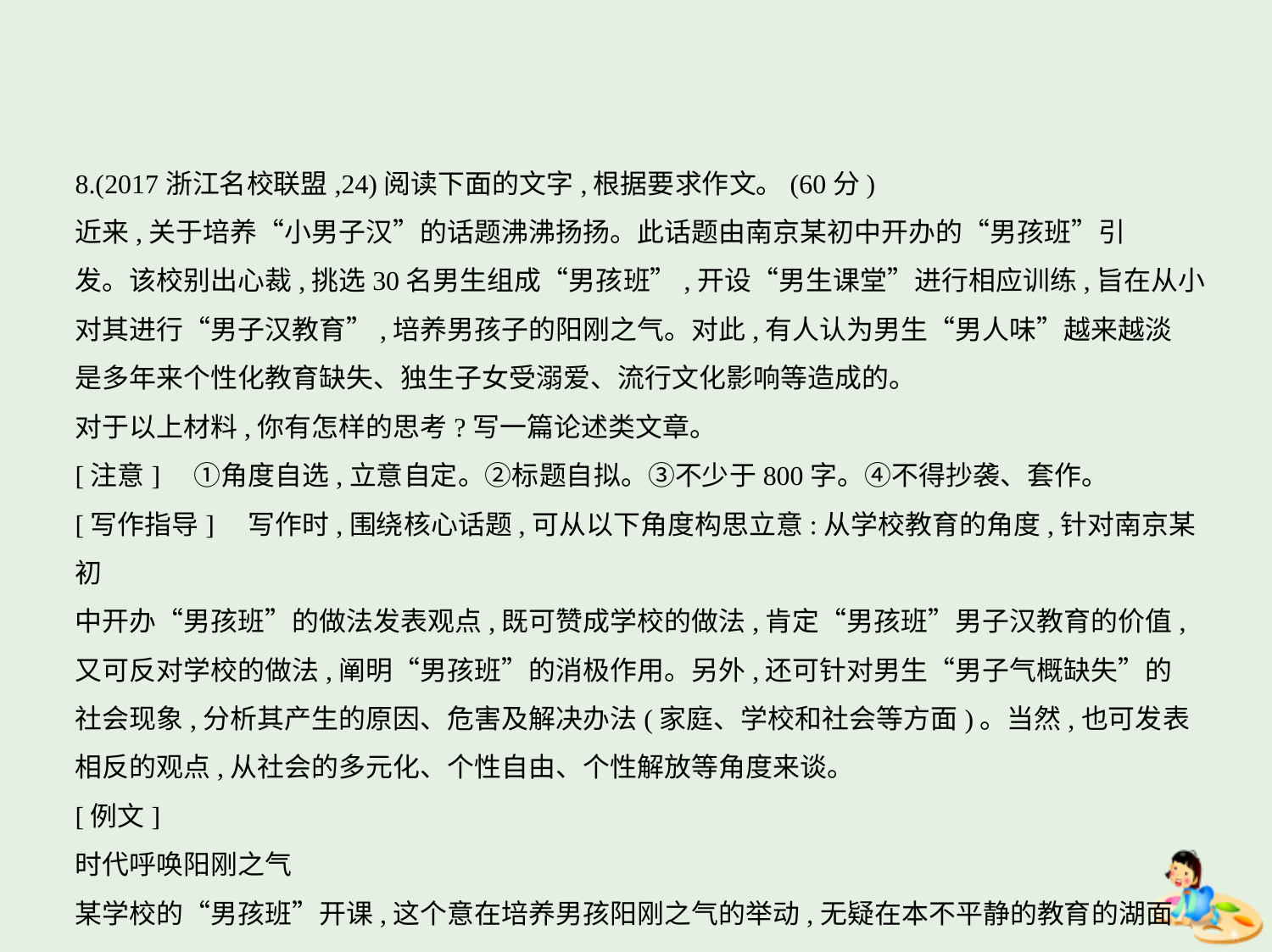

8.(2017浙江名校联盟,24)阅读下面的文字,根据要求作文。(60分)
近来,关于培养“小男子汉”的话题沸沸扬扬。此话题由南京某初中开办的“男孩班”引
发。该校别出心裁,挑选30名男生组成“男孩班”,开设“男生课堂”进行相应训练,旨在从小
对其进行“男子汉教育”,培养男孩子的阳刚之气。对此,有人认为男生“男人味”越来越淡
是多年来个性化教育缺失、独生子女受溺爱、流行文化影响等造成的。
对于以上材料,你有怎样的思考?写一篇论述类文章。
[注意]　①角度自选,立意自定。②标题自拟。③不少于800字。④不得抄袭、套作。
[写作指导]　写作时,围绕核心话题,可从以下角度构思立意:从学校教育的角度,针对南京某初
中开办“男孩班”的做法发表观点,既可赞成学校的做法,肯定“男孩班”男子汉教育的价值,
又可反对学校的做法,阐明“男孩班”的消极作用。另外,还可针对男生“男子气概缺失”的
社会现象,分析其产生的原因、危害及解决办法(家庭、学校和社会等方面)。当然,也可发表
相反的观点,从社会的多元化、个性自由、个性解放等角度来谈。
[例文]
时代呼唤阳刚之气
某学校的“男孩班”开课,这个意在培养男孩阳刚之气的举动,无疑在本不平静的教育的湖面